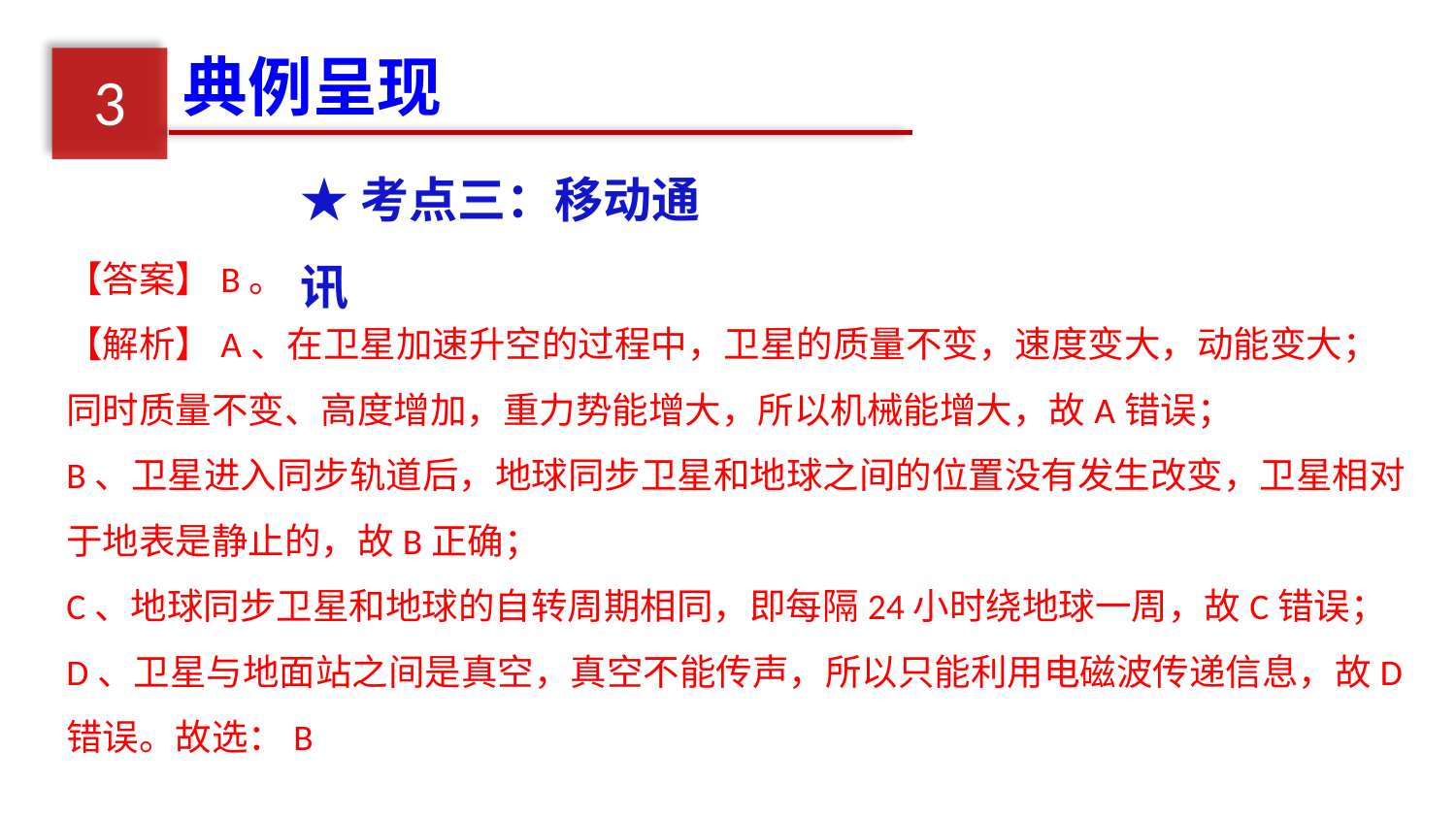

典例呈现

3
★考点三：移动通讯
【答案】B。
【解析】A、在卫星加速升空的过程中，卫星的质量不变，速度变大，动能变大；同时质量不变、高度增加，重力势能增大，所以机械能增大，故A错误；
B、卫星进入同步轨道后，地球同步卫星和地球之间的位置没有发生改变，卫星相对于地表是静止的，故B正确；
C、地球同步卫星和地球的自转周期相同，即每隔24小时绕地球一周，故C错误；
D、卫星与地面站之间是真空，真空不能传声，所以只能利用电磁波传递信息，故D错误。故选：B